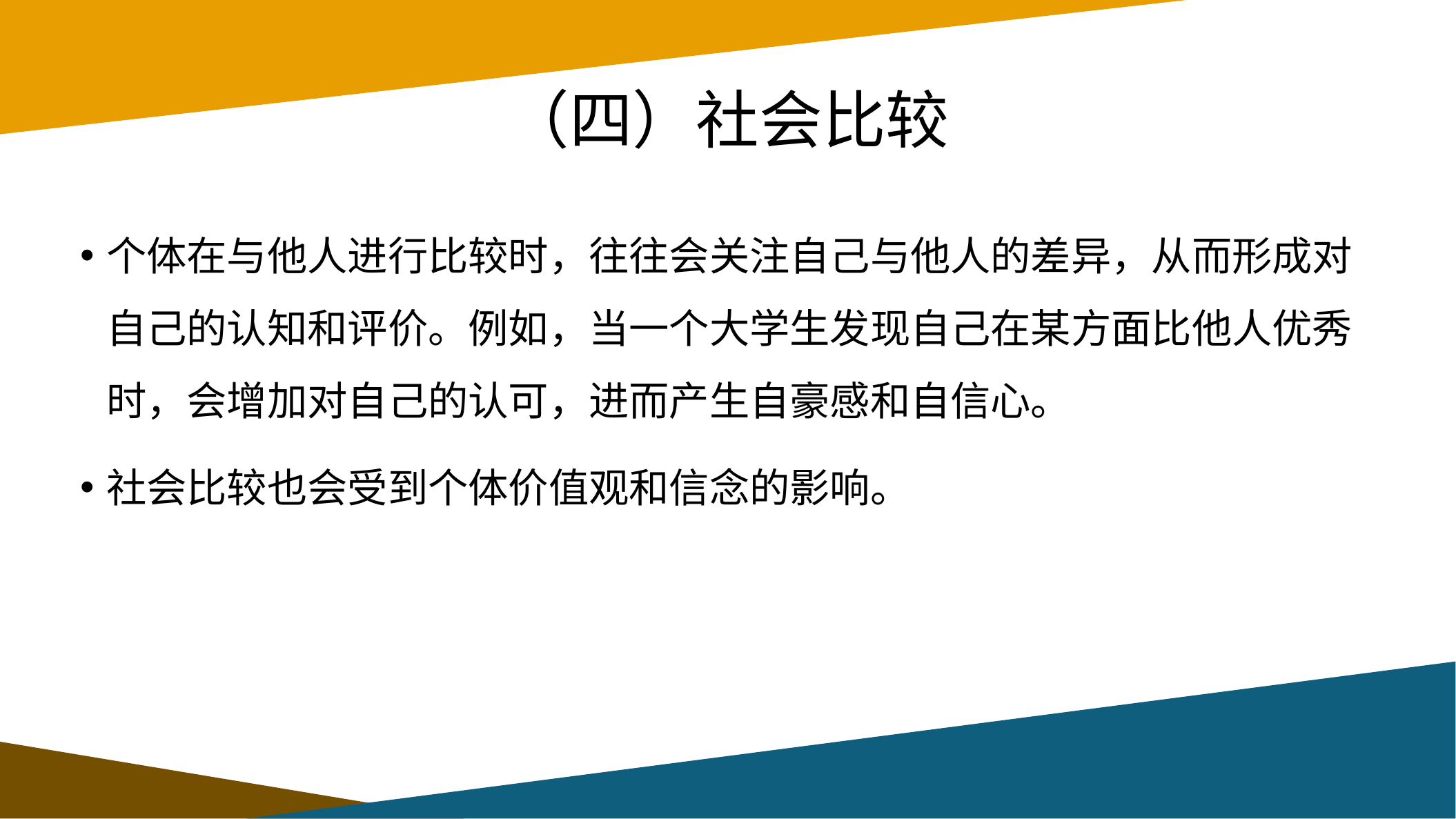

# （四）社会比较
个体在与他人进行比较时，往往会关注自己与他人的差异，从而形成对自己的认知和评价。例如，当一个大学生发现自己在某方面比他人优秀时，会增加对自己的认可，进而产生自豪感和自信心。
社会比较也会受到个体价值观和信念的影响。